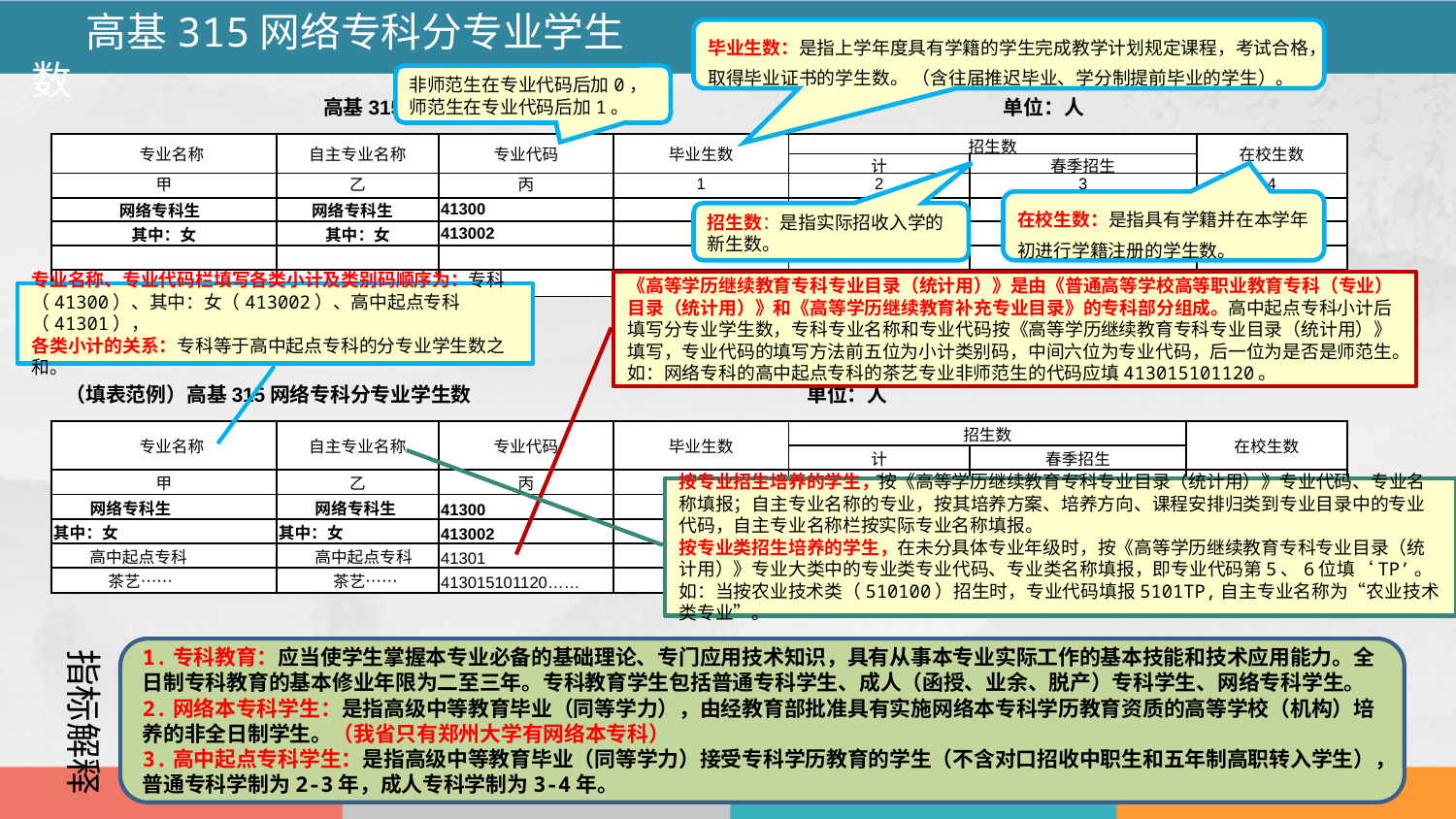

高基315网络专科分专业学生数
毕业生数：是指上学年度具有学籍的学生完成教学计划规定课程，考试合格，取得毕业证书的学生数。 （含往届推迟毕业、学分制提前毕业的学生）。

专业名称、专业代码栏填写各类小计及类别码顺序为：专科（41300）、其中：女（413002）、高中起点专科（41301），
各类小计的关系：专科等于高中起点专科的分专业学生数之和。
非师范生在专业代码后加0，师范生在专业代码后加1。
高基315网络专科分专业学生数                                                                                      单位：人
| 专业名称 | 自主专业名称 | 专业代码 | 毕业生数 | 招生数 |  | 在校生数 |
| --- | --- | --- | --- | --- | --- | --- |
|  |  |  |  | 计 | 春季招生 |  |
| 甲 | 乙 | 丙 | 1 | 2 | 3 | 4 |
| 网络专科生 | 网络专科生 | 41300 |  |  |  |  |
| 其中：女 | 其中：女 | 413002 |  |  |  |  |
|  |  |  |  |  |  |  |
|  |  |  |  |  |  |  |
在校生数：是指具有学籍并在本学年初进行学籍注册的学生数。
招生数：是指实际招收入学的新生数。
《高等学历继续教育专科专业目录（统计用）》是由《普通高等学校高等职业教育专科（专业）目录（统计用）》和《高等学历继续教育补充专业目录》的专科部分组成。高中起点专科小计后填写分专业学生数，专科专业名称和专业代码按《高等学历继续教育专科专业目录（统计用）》填写，专业代码的填写方法前五位为小计类别码，中间六位为专业代码，后一位为是否是师范生。如：网络专科的高中起点专科的茶艺专业非师范生的代码应填413015101120。
（填表范例）高基315网络专科分专业学生数                                                                         单位：人
| 专业名称 | 自主专业名称 | 专业代码 | 毕业生数 | 招生数 |  | 在校生数 |
| --- | --- | --- | --- | --- | --- | --- |
|  |  |  |  | 计 | 春季招生 |  |
| 甲 | 乙 | 丙 | 1 | 2 | 3 | 4 |
| 网络专科生 | 网络专科生 | 41300 |  |  |  |  |
| 其中：女 | 其中：女 | 413002 |  |  |  |  |
| 高中起点专科 | 高中起点专科 | 41301 |  |  |  |  |
| 茶艺…… | 茶艺…… | 413015101120…… |  |  |  |  |
按专业招生培养的学生，按《高等学历继续教育专科专业目录（统计用）》专业代码、专业名称填报；自主专业名称的专业，按其培养方案、培养方向、课程安排归类到专业目录中的专业代码，自主专业名称栏按实际专业名称填报。
按专业类招生培养的学生，在未分具体专业年级时，按《高等学历继续教育专科专业目录（统计用）》专业大类中的专业类专业代码、专业类名称填报，即专业代码第5、6位填‘TP’。 如：当按农业技术类（510100）招生时，专业代码填报5101TP,自主专业名称为“农业技术类专业”。
指标解释
1.专科教育：应当使学生掌握本专业必备的基础理论、专门应用技术知识，具有从事本专业实际工作的基本技能和技术应用能力。全日制专科教育的基本修业年限为二至三年。专科教育学生包括普通专科学生、成人（函授、业余、脱产）专科学生、网络专科学生。
2.网络本专科学生：是指高级中等教育毕业（同等学力），由经教育部批准具有实施网络本专科学历教育资质的高等学校（机构）培养的非全日制学生。（我省只有郑州大学有网络本专科）
3.高中起点专科学生：是指高级中等教育毕业（同等学力）接受专科学历教育的学生（不含对口招收中职生和五年制高职转入学生），普通专科学制为2-3年，成人专科学制为3-4年。